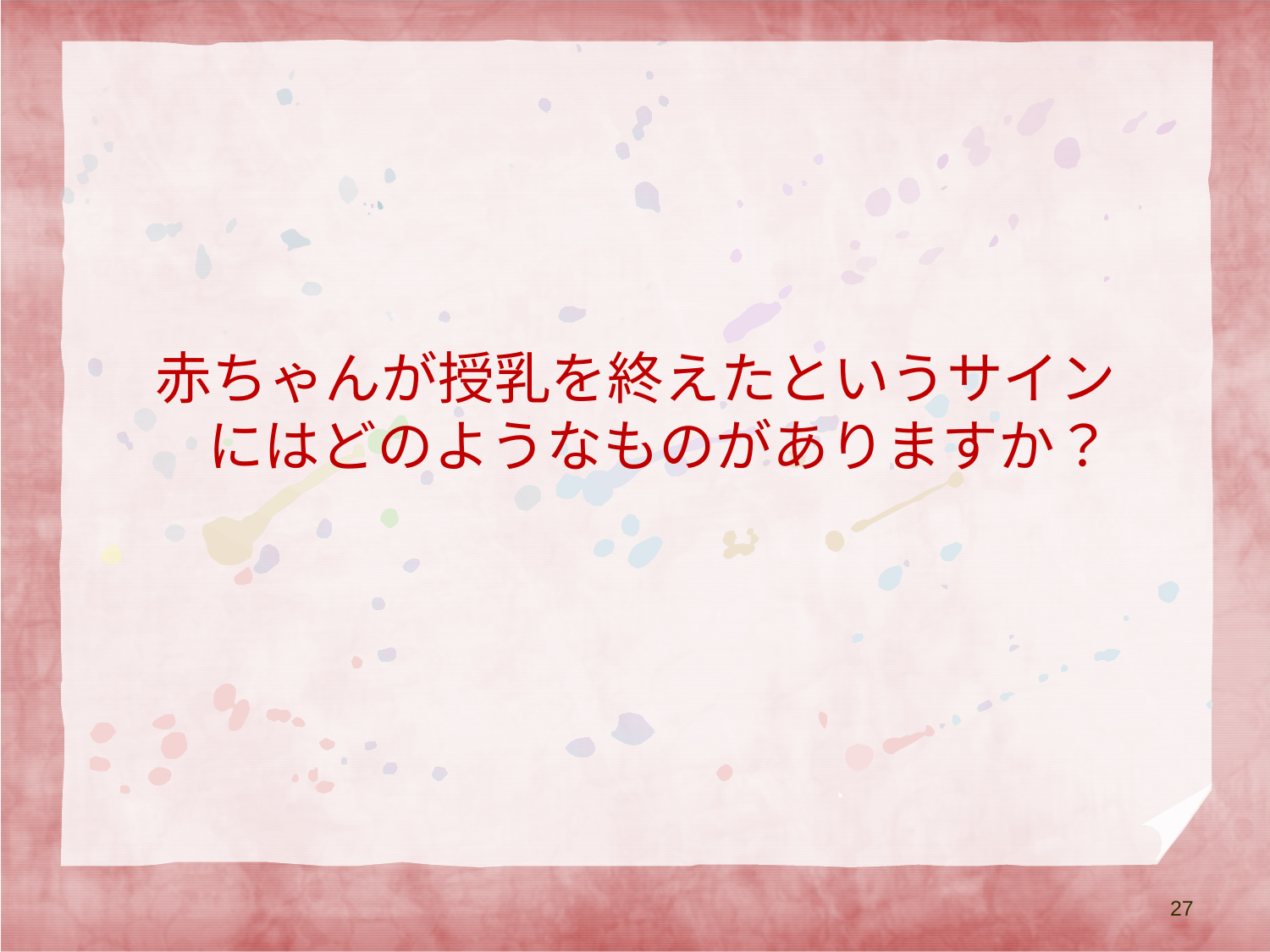

赤ちゃんが授乳を終えたというサインにはどのようなものがありますか？
27